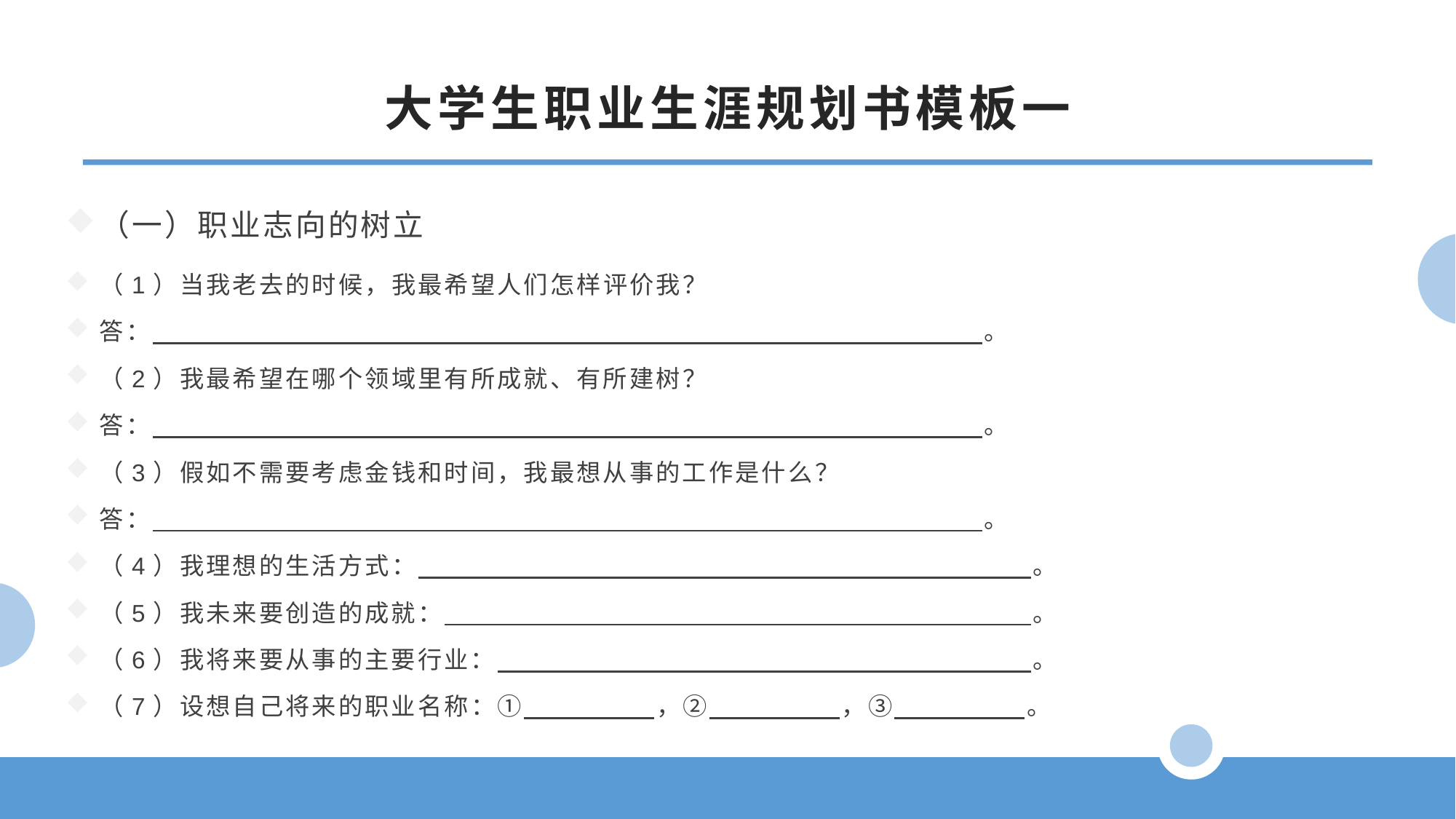

大学生职业生涯规划书模板一

（一）职业志向的树立
（1）当我老去的时候，我最希望人们怎样评价我？
答：　　　　                                                                                      　 　。
（2）我最希望在哪个领域里有所成就、有所建树？
答：　　　　                                                                                      　 　。
（3）假如不需要考虑金钱和时间，我最想从事的工作是什么？
答：　　　                                                                                      　　 　。
（4）我理想的生活方式：　　　                                                          　　 　。
（5）我未来要创造的成就：　　　                                                          　 　。
（6）我将来要从事的主要行业：　　　                                                           。
（7）设想自己将来的职业名称：①　　　　　，②　　　　　，③　　　　　。